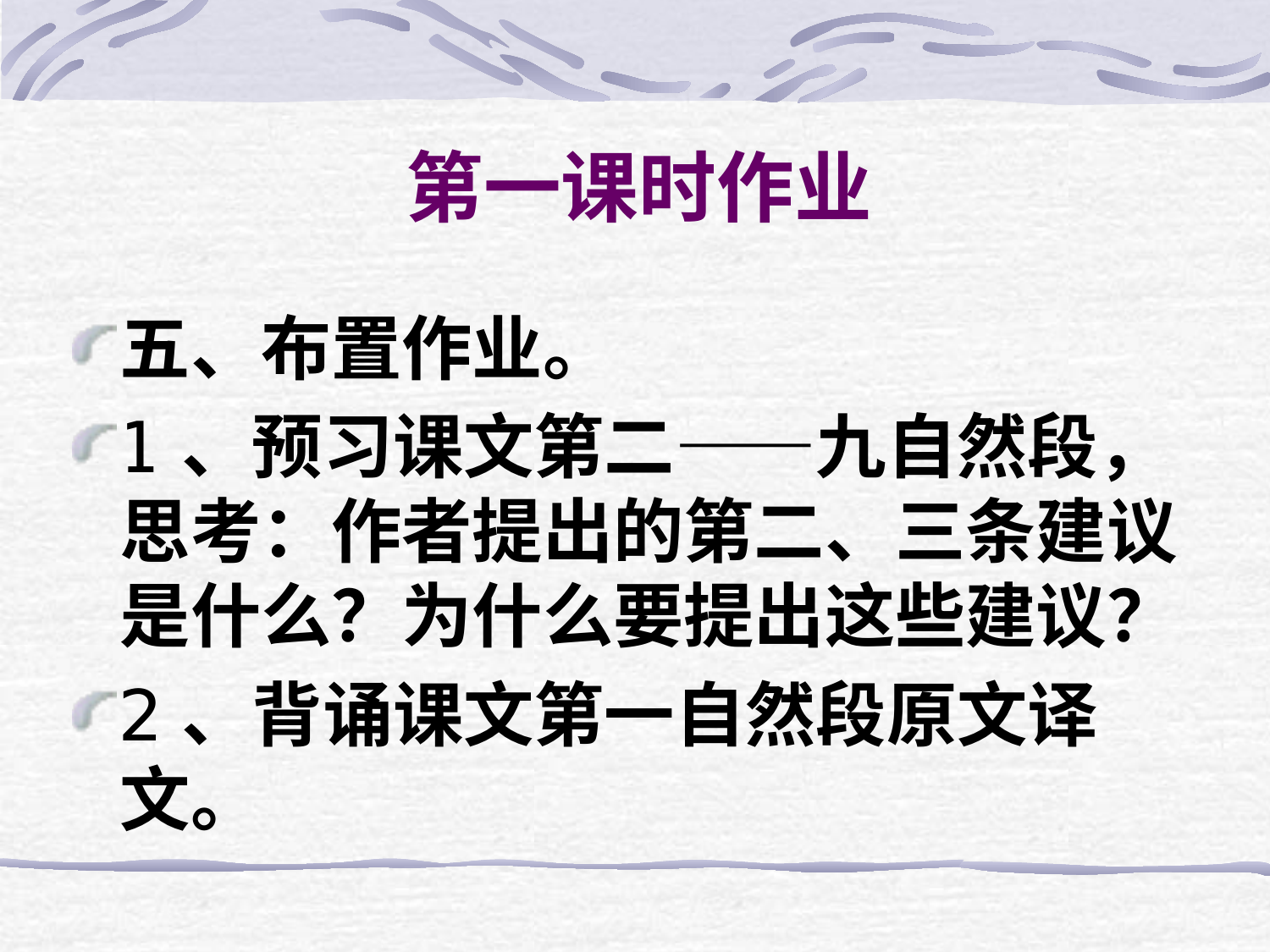

# 第一课时作业
五、布置作业。
1、预习课文第二——九自然段，思考：作者提出的第二、三条建议是什么？为什么要提出这些建议？
2、背诵课文第一自然段原文译文。